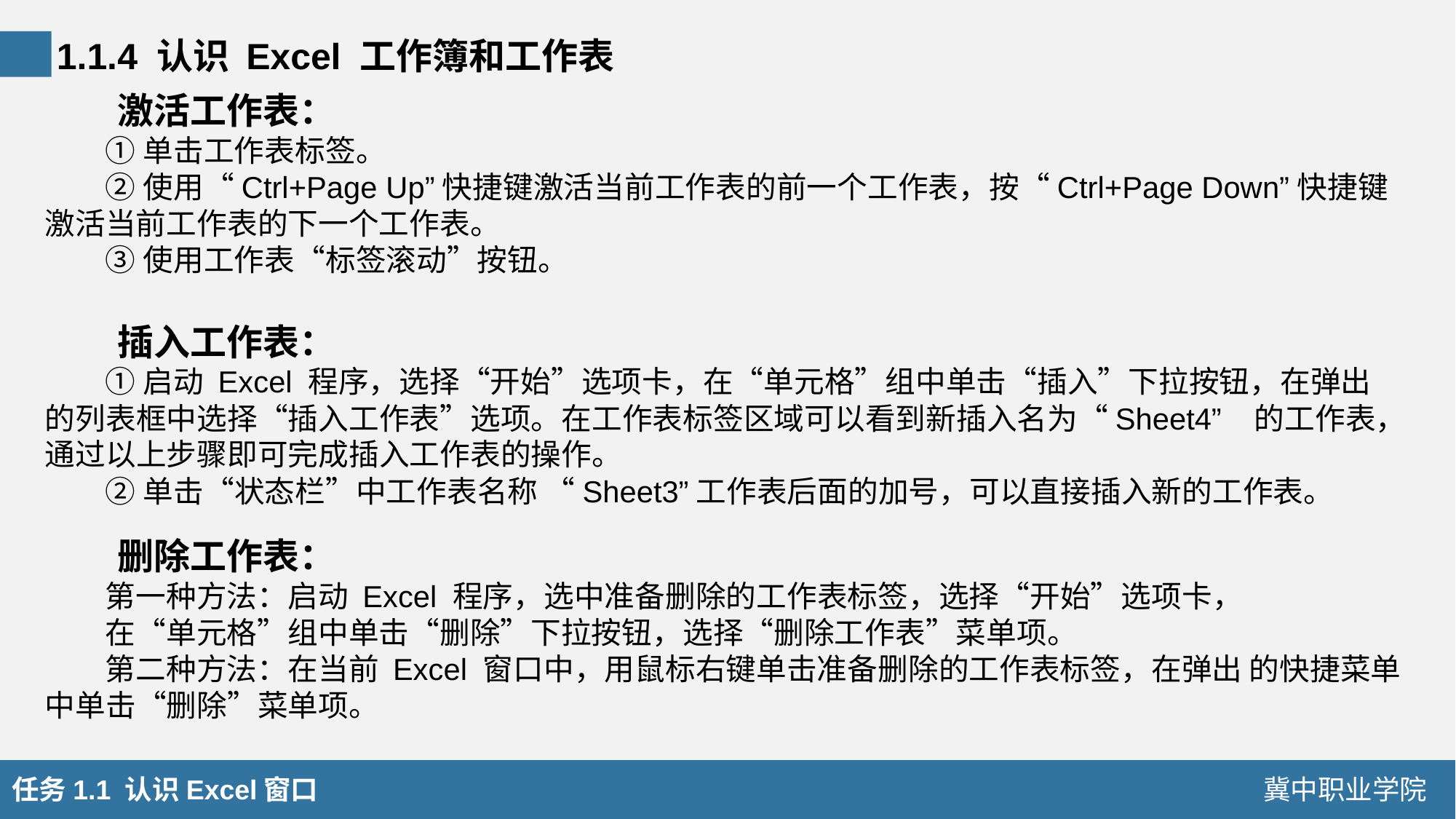

1.1.4 认识 Excel 工作簿和工作表
激活工作表：
①单击工作表标签。
②使用“Ctrl+Page Up”快捷键激活当前工作表的前一个工作表，按“Ctrl+Page Down”快捷键激活当前工作表的下一个工作表。
③使用工作表“标签滚动”按钮。
插入工作表：
①启动 Excel 程序，选择“开始”选项卡，在“单元格”组中单击“插入”下拉按钮，在弹出的列表框中选择“插入工作表”选项。在工作表标签区域可以看到新插入名为“Sheet4”   的工作表，通过以上步骤即可完成插入工作表的操作。
②单击“状态栏”中工作表名称 “Sheet3”工作表后面的加号，可以直接插入新的工作表。
删除工作表：
第一种方法：启动 Excel 程序，选中准备删除的工作表标签，选择“开始”选项卡，
在“单元格”组中单击“删除”下拉按钮，选择“删除工作表”菜单项。
第二种方法：在当前 Excel 窗口中，用鼠标右键单击准备删除的工作表标签，在弹出 的快捷菜单中单击“删除”菜单项。

任务1.1 认识Excel窗口
冀中职业学院